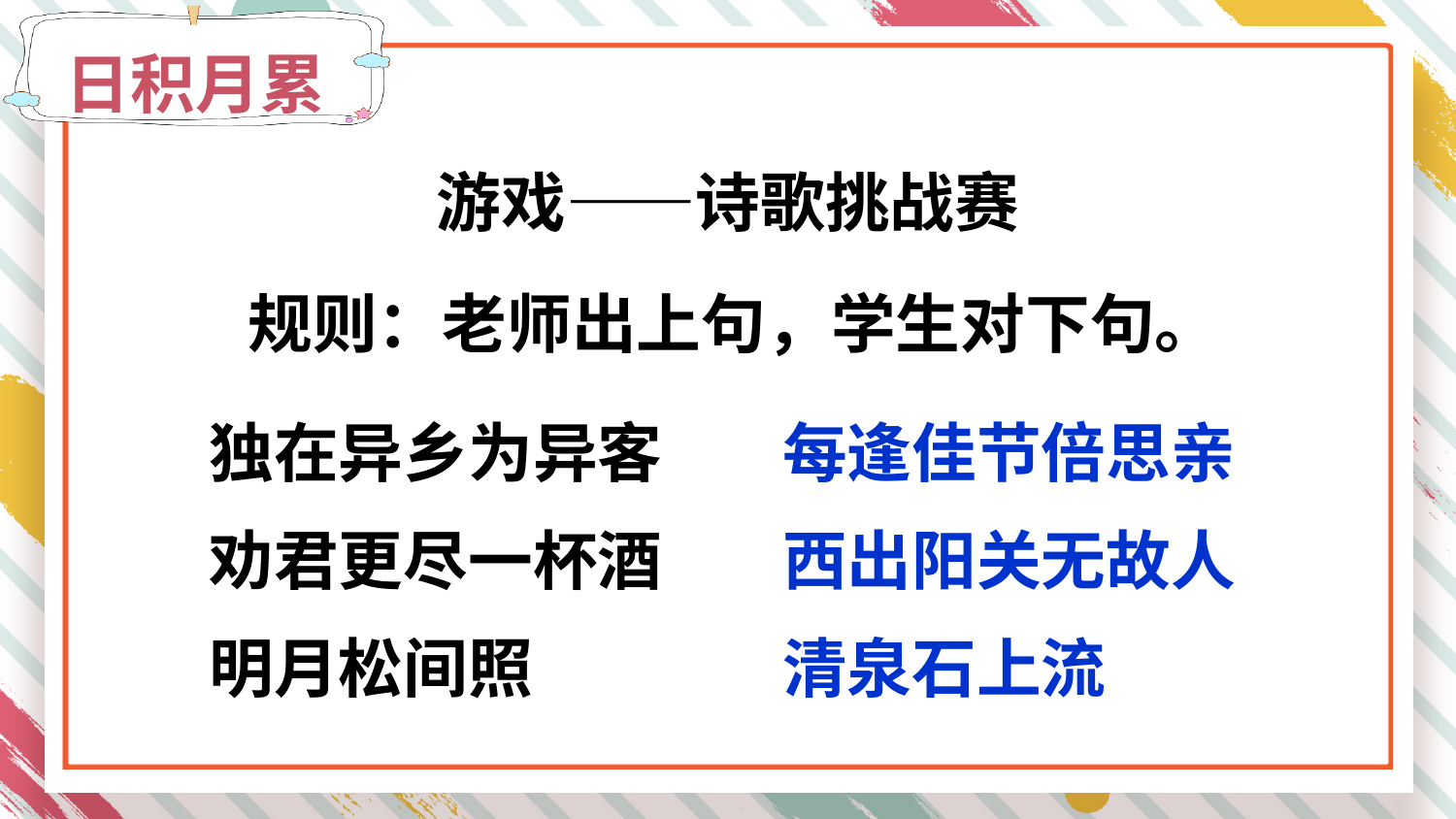

日积月累
游戏——诗歌挑战赛
规则：老师出上句，学生对下句。
独在异乡为异客
每逢佳节倍思亲
劝君更尽一杯酒
西出阳关无故人
明月松间照
清泉石上流